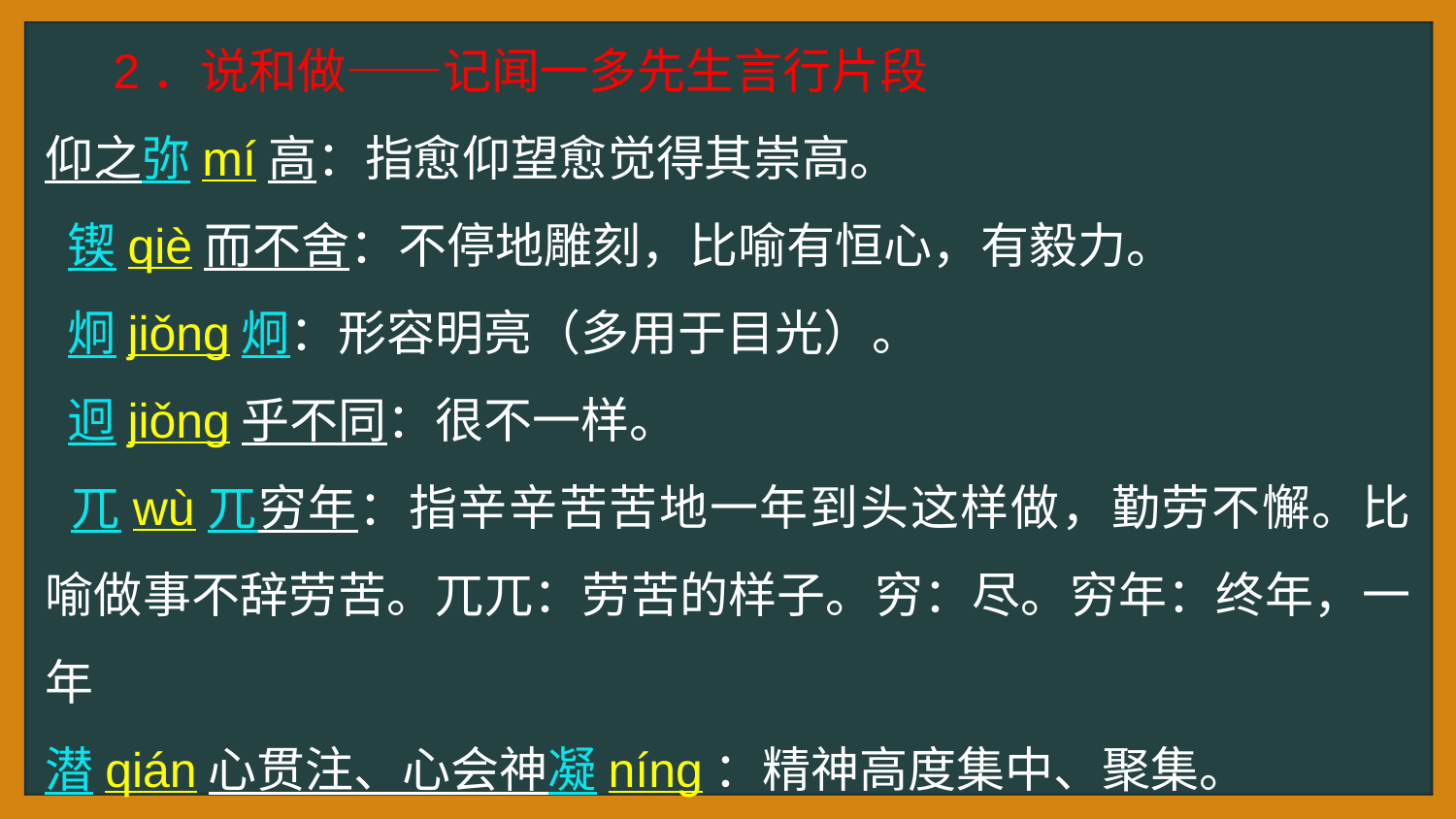

2．说和做——记闻一多先生言行片段
仰之弥mí高：指愈仰望愈觉得其崇高。
 锲qiè而不舍：不停地雕刻，比喻有恒心，有毅力。
 炯jiǒnɡ炯：形容明亮（多用于目光）。
 迥jiǒnɡ乎不同：很不一样。
 兀wù兀穷年：指辛辛苦苦地一年到头这样做，勤劳不懈。比喻做事不辞劳苦。兀兀：劳苦的样子。穷：尽。穷年：终年，一年
潜qián心贯注、心会神凝nínɡ：精神高度集中、聚集。